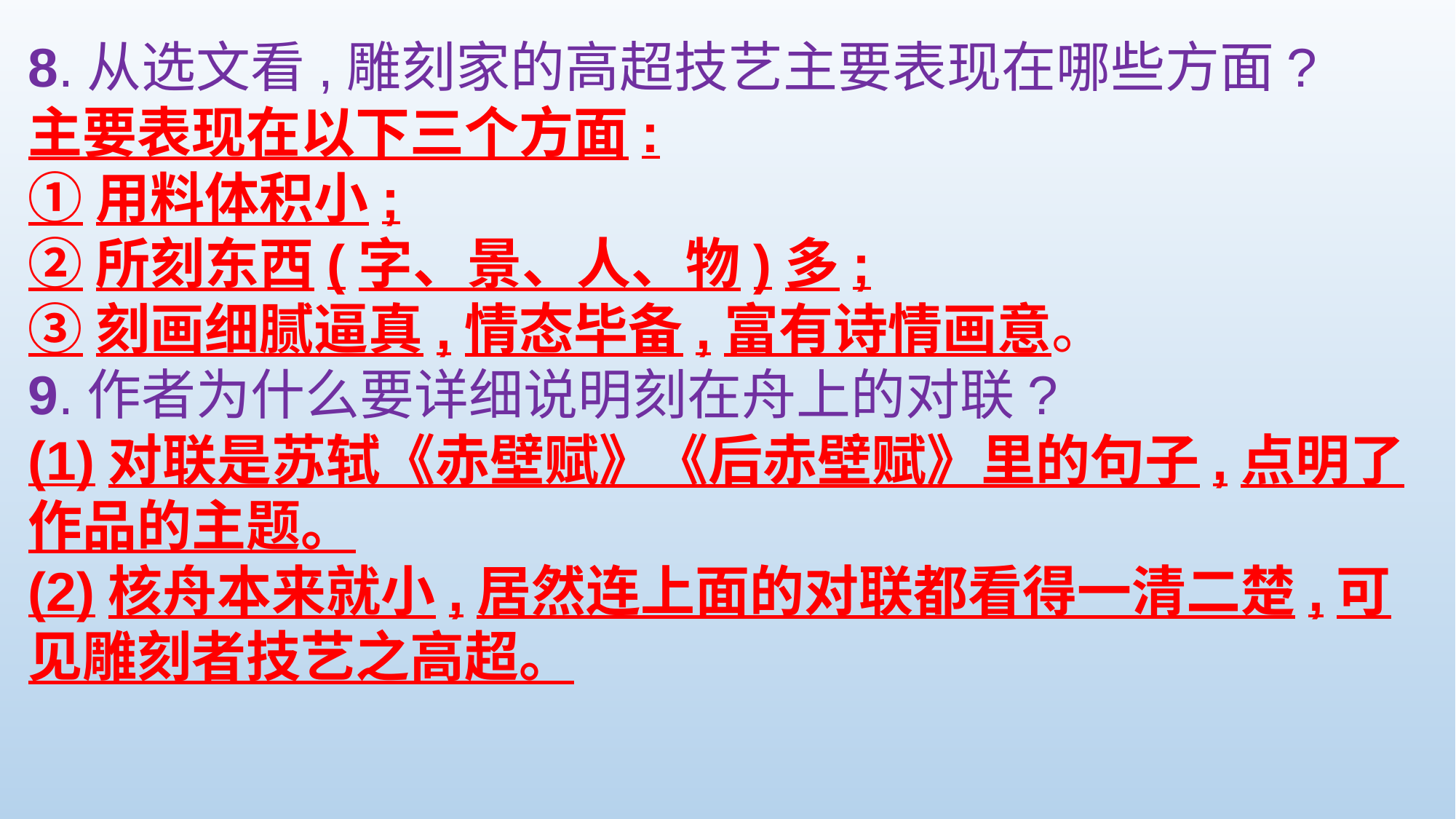

8.从选文看,雕刻家的高超技艺主要表现在哪些方面?
主要表现在以下三个方面:
①用料体积小;
②所刻东西(字、景、人、物)多;
③刻画细腻逼真,情态毕备,富有诗情画意。
9.作者为什么要详细说明刻在舟上的对联?
(1)对联是苏轼《赤壁赋》《后赤壁赋》里的句子,点明了作品的主题。
(2)核舟本来就小,居然连上面的对联都看得一清二楚,可见雕刻者技艺之高超。